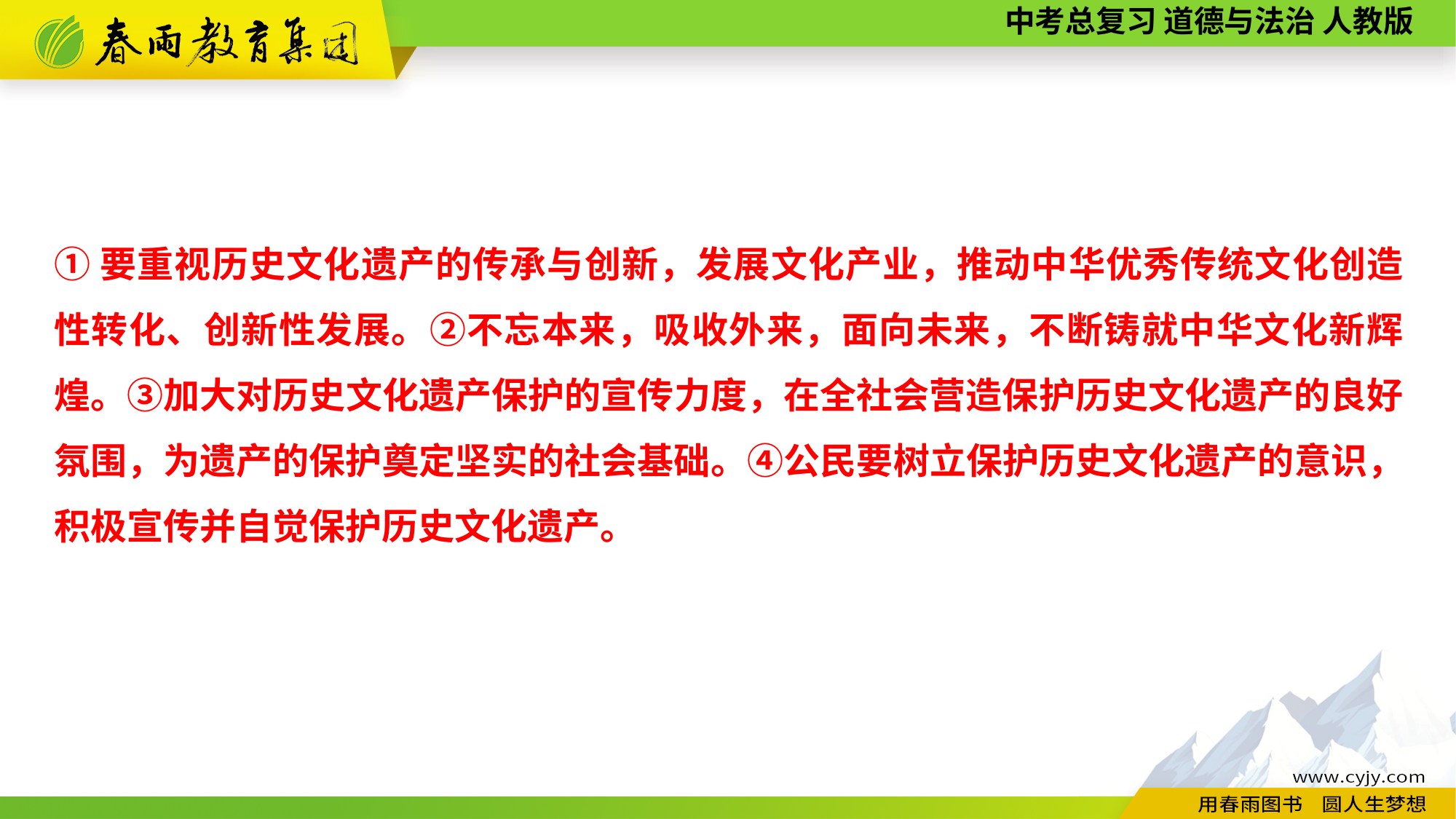

①要重视历史文化遗产的传承与创新，发展文化产业，推动中华优秀传统文化创造性转化、创新性发展。②不忘本来，吸收外来，面向未来，不断铸就中华文化新辉煌。③加大对历史文化遗产保护的宣传力度，在全社会营造保护历史文化遗产的良好氛围，为遗产的保护奠定坚实的社会基础。④公民要树立保护历史文化遗产的意识，积极宣传并自觉保护历史文化遗产。